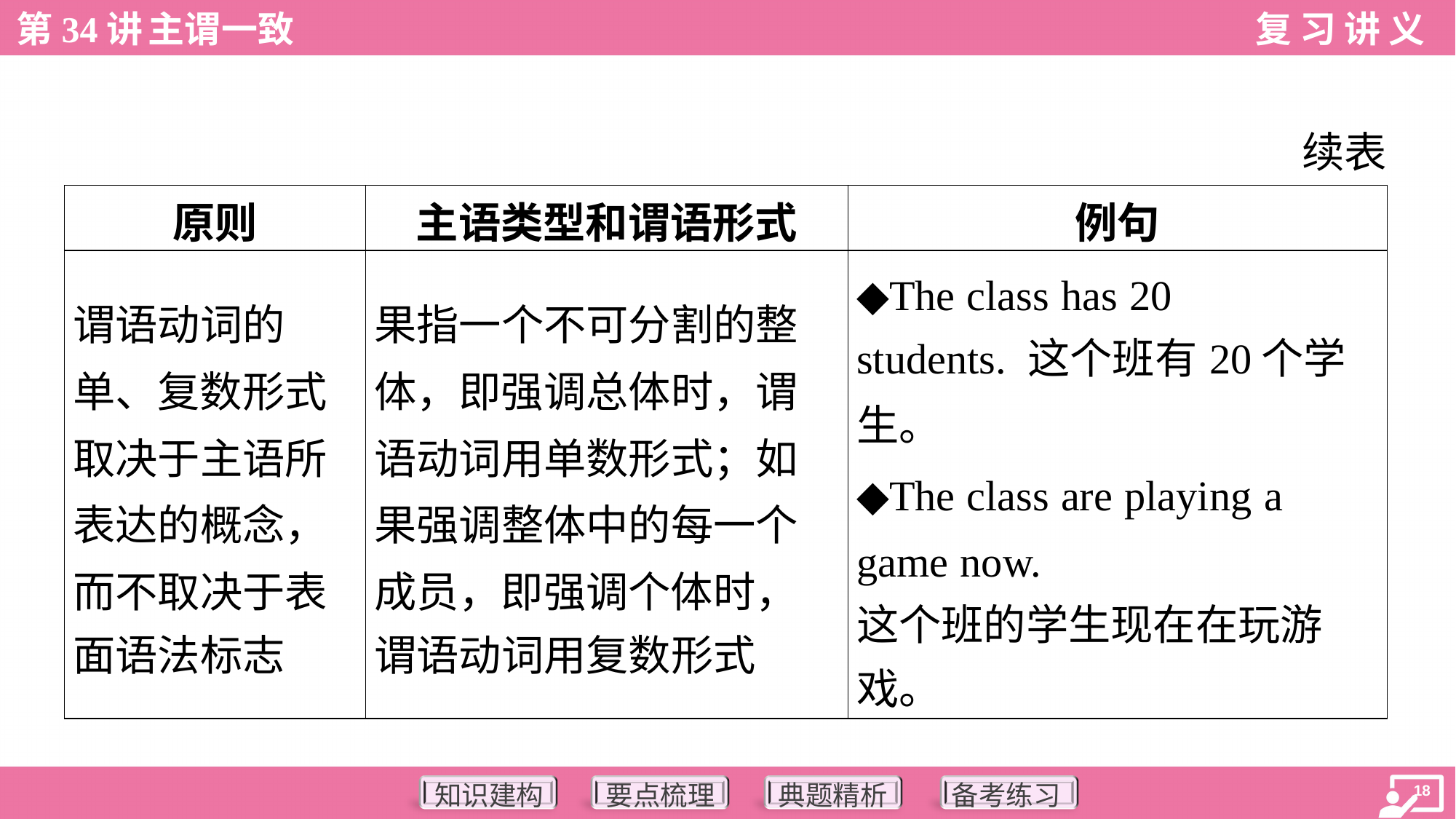

续表
| 原则 | 主语类型和谓语形式 | 例句 |
| --- | --- | --- |
| 谓语动词的 单、复数形式 取决于主语所 表达的概念， 而不取决于表 面语法标志 | 果指一个不可分割的整 体，即强调总体时，谓 语动词用单数形式；如 果强调整体中的每一个 成员，即强调个体时， 谓语动词用复数形式 | ◆The class has 20 students. 这个班有20个学 生。 ◆The class are playing a game now. 这个班的学生现在在玩游 戏。 |